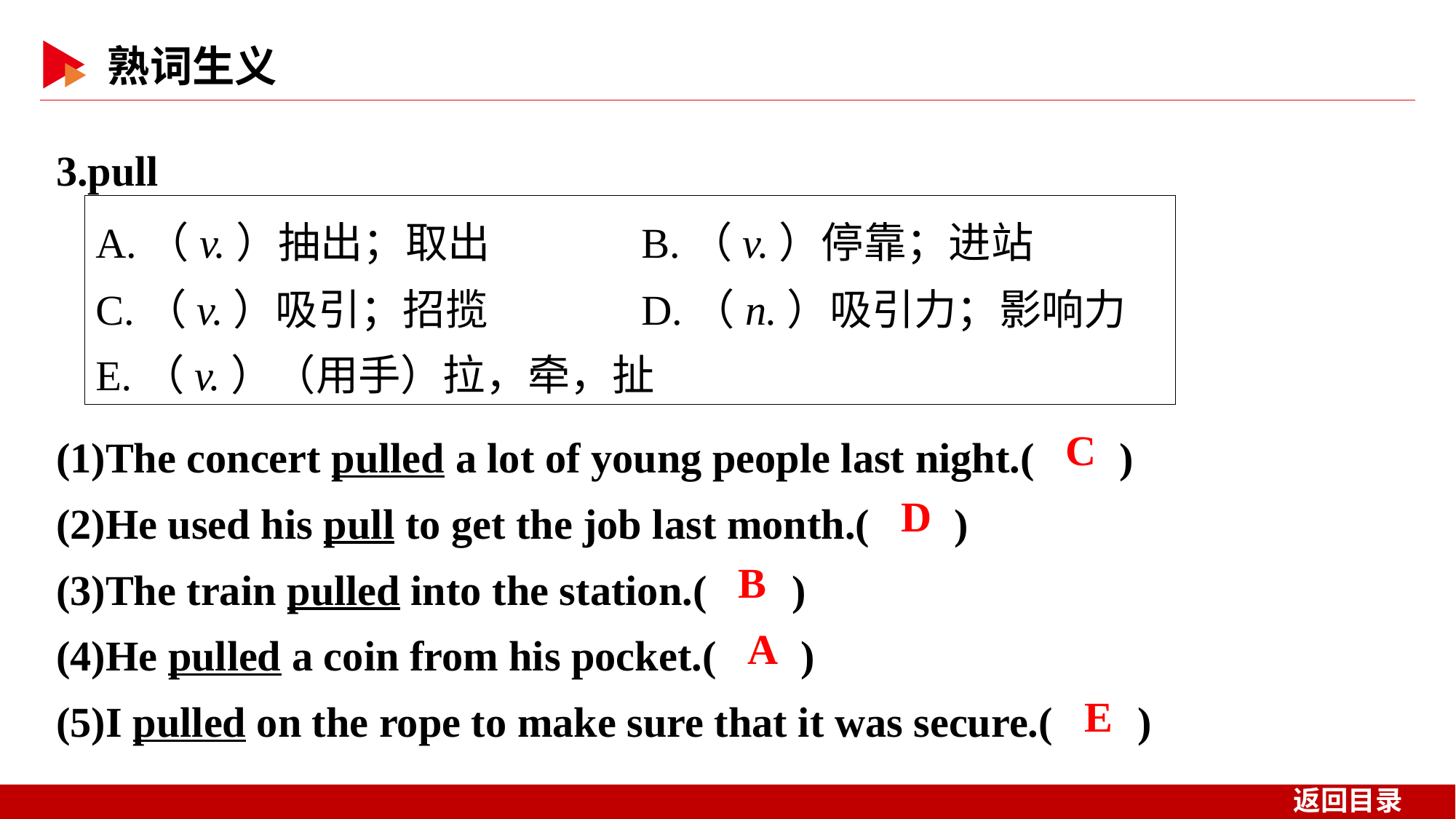

3.pull
A.（v.）抽出；取出		B.（v.）停靠；进站
C.（v.）吸引；招揽		D.（n.）吸引力；影响力
E.（v.）（用手）拉，牵，扯
(1)The concert pulled a lot of young people last night.(        )
(2)He used his pull to get the job last month.(        )
(3)The train pulled into the station.(        )
(4)He pulled a coin from his pocket.(        )
(5)I pulled on the rope to make sure that it was secure.(        )
   C
   D
   B
   A
E